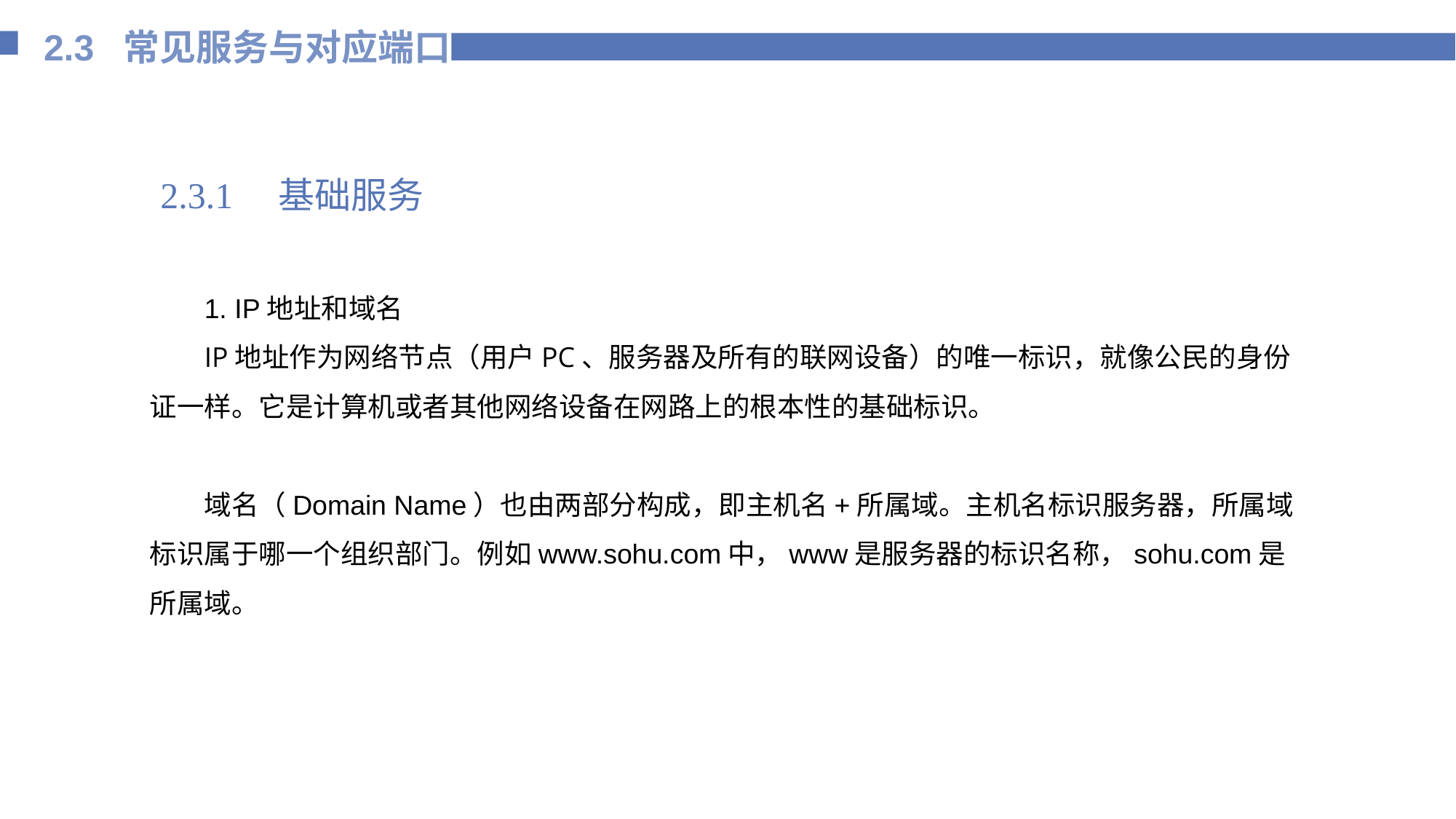

2.3  常见服务与对应端口

2.3.1　基础服务
1. IP地址和域名
IP地址作为网络节点（用户PC、服务器及所有的联网设备）的唯一标识，就像公民的身份证一样。它是计算机或者其他网络设备在网路上的根本性的基础标识。

域名（Domain Name）也由两部分构成，即主机名+所属域。主机名标识服务器，所属域标识属于哪一个组织部门。例如www.sohu.com中，www是服务器的标识名称，sohu.com是所属域。